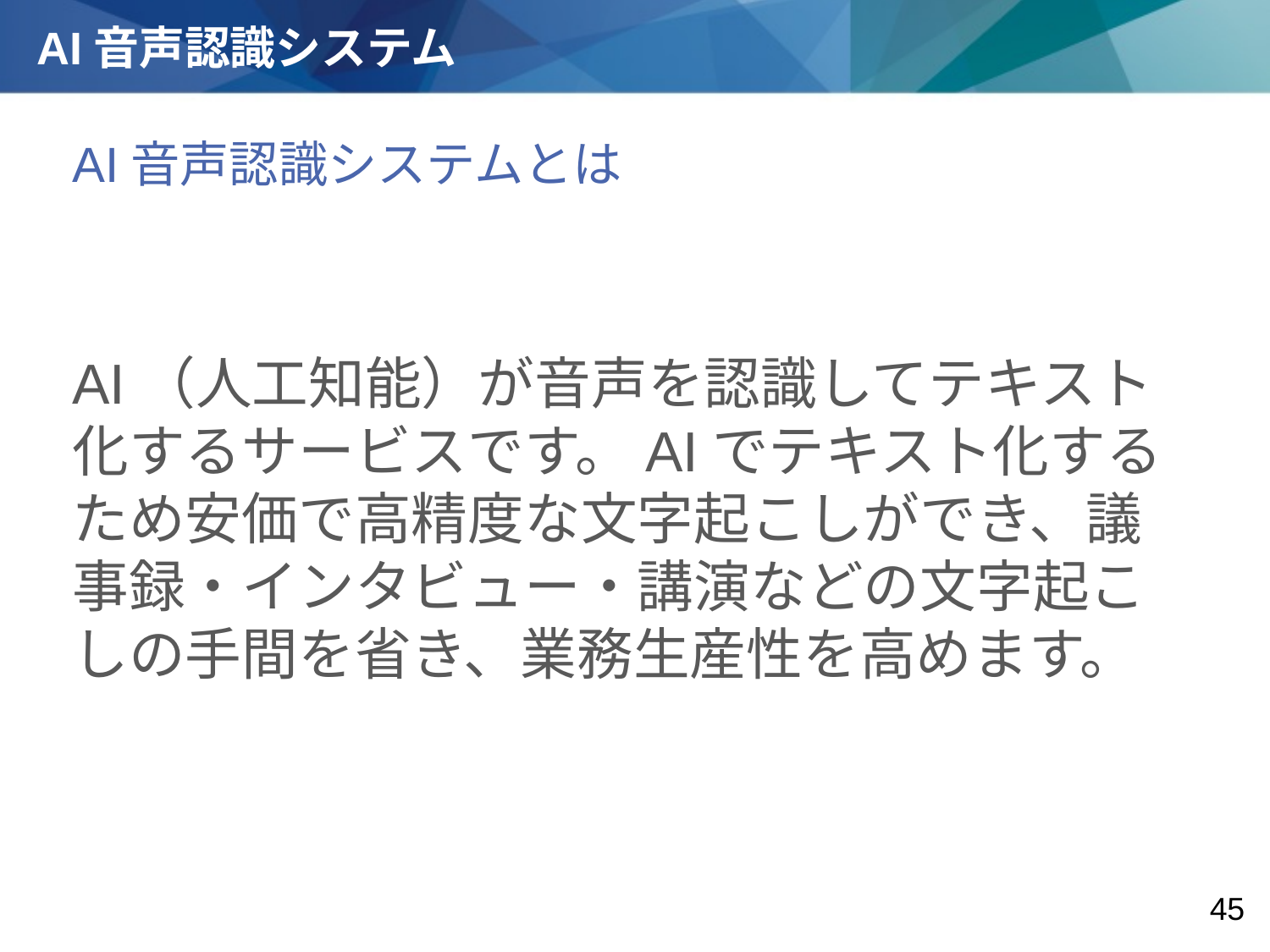

AI音声認識システム
AI音声認識システムとは
AI（人工知能）が音声を認識してテキスト化するサービスです。AIでテキスト化するため安価で高精度な文字起こしができ、議事録・インタビュー・講演などの文字起こしの手間を省き、業務生産性を高めます。
45